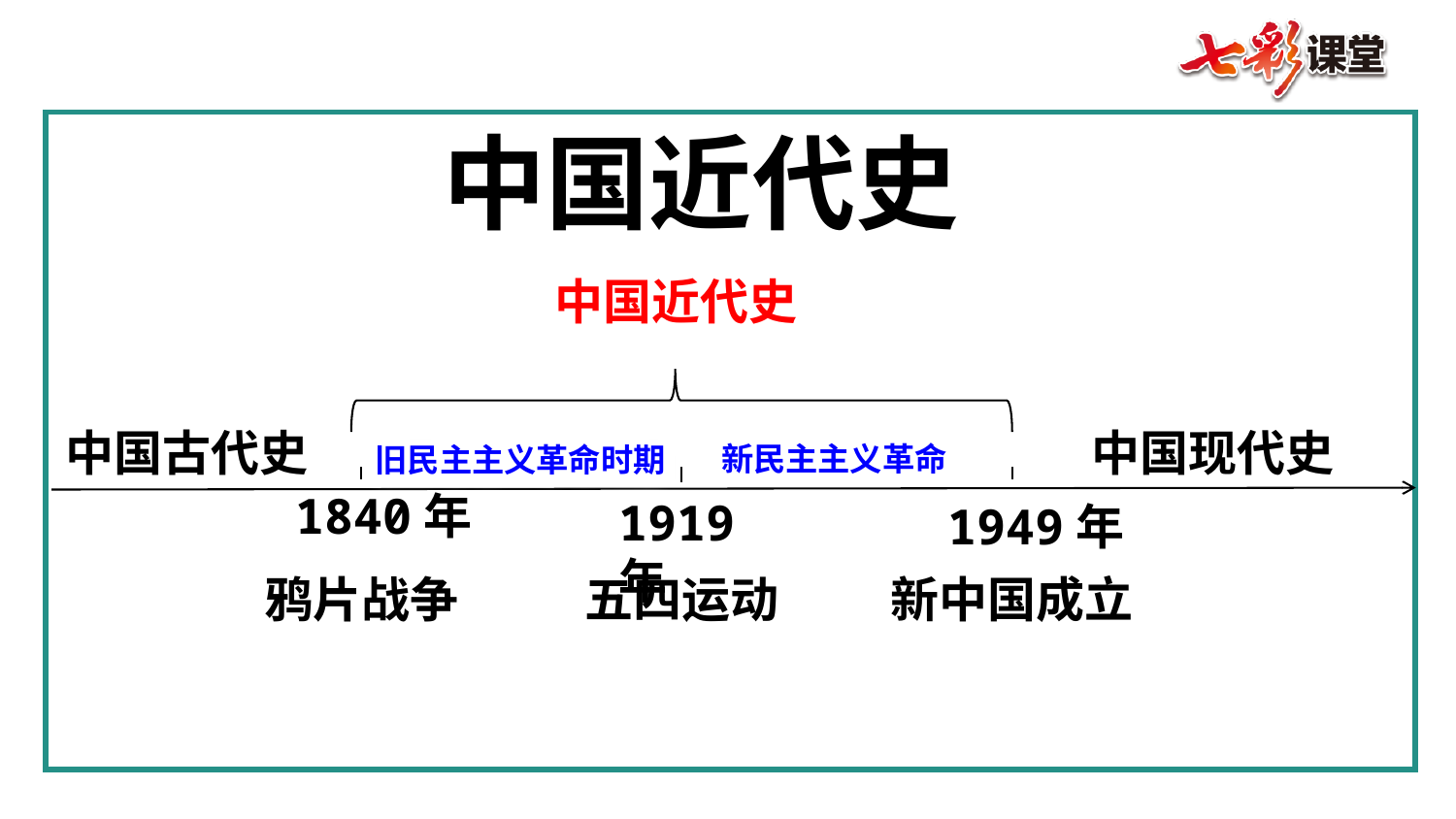

中国近代史
中国近代史

中国古代史
中国现代史
新民主主义革命
旧民主主义革命时期
1840年
1919年
1949年
新中国成立
鸦片战争
五四运动